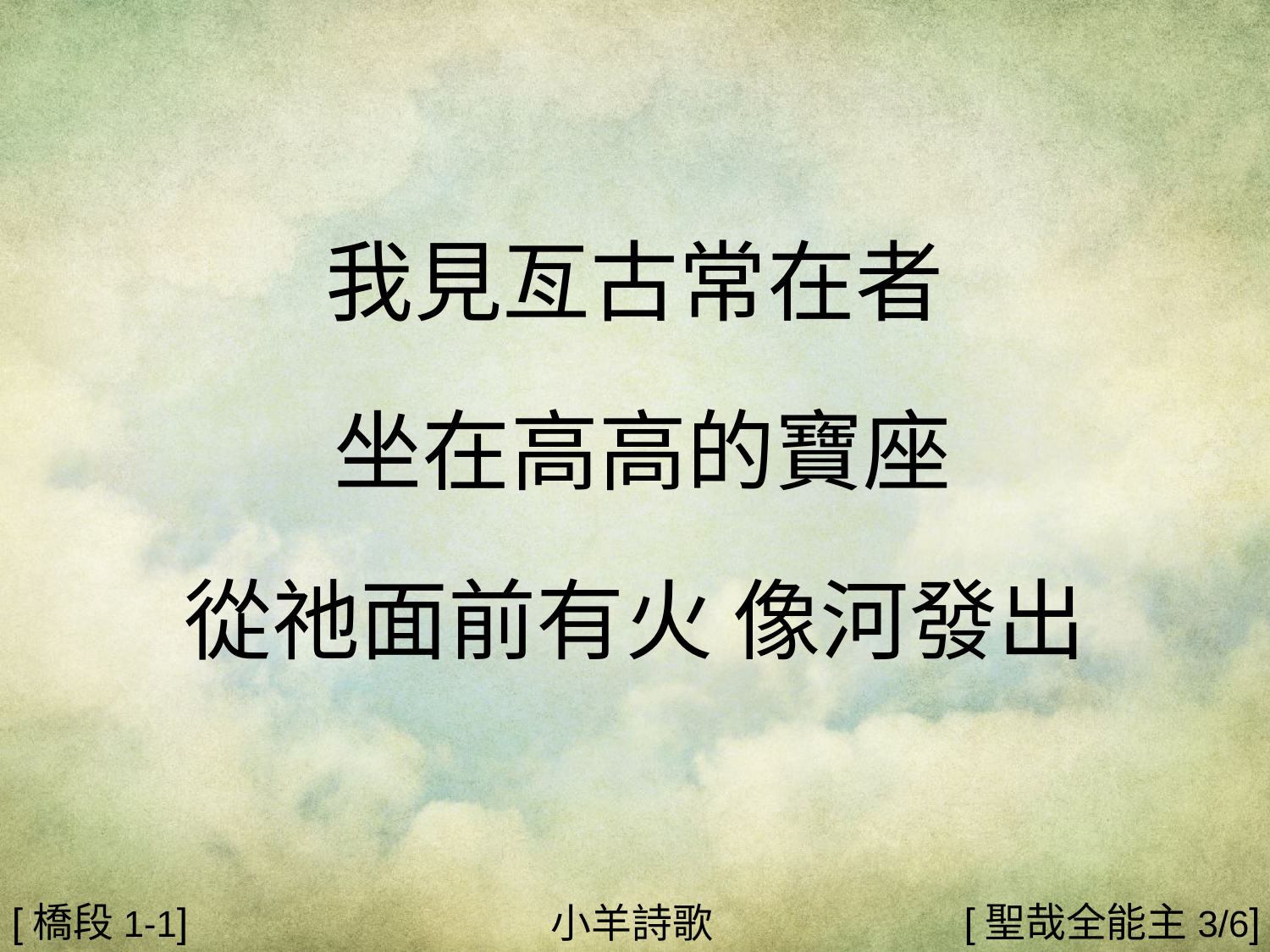

我見亙古常在者

 坐在高高的寶座

從祂面前有火 像河發出

#

[橋段1-1]
[聖哉全能主3/6]
小羊詩歌